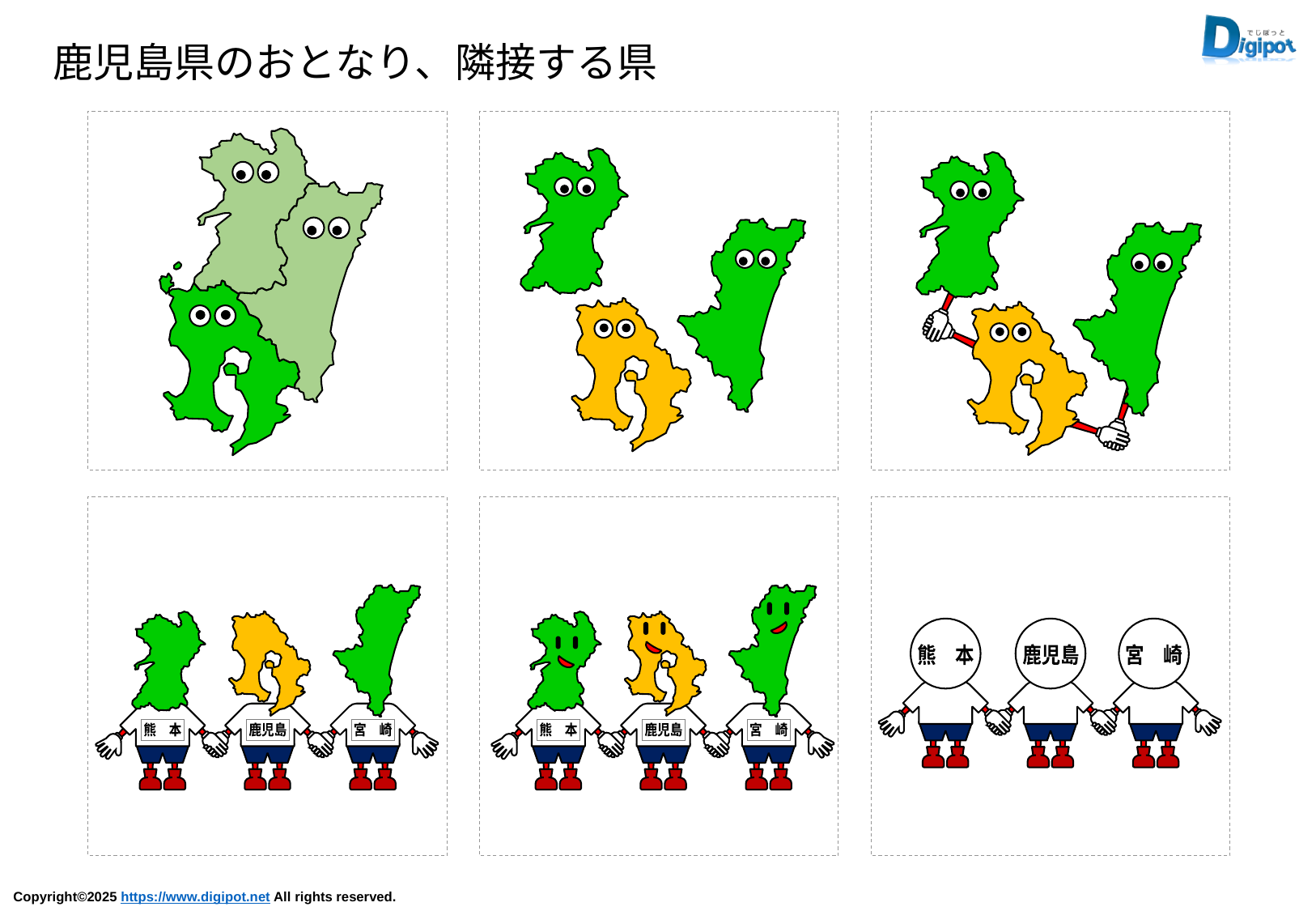

鹿児島県のおとなり、隣接する県

熊　本

鹿児島

宮　崎

熊　本

鹿児島

宮　崎

熊　本

鹿児島

宮　崎